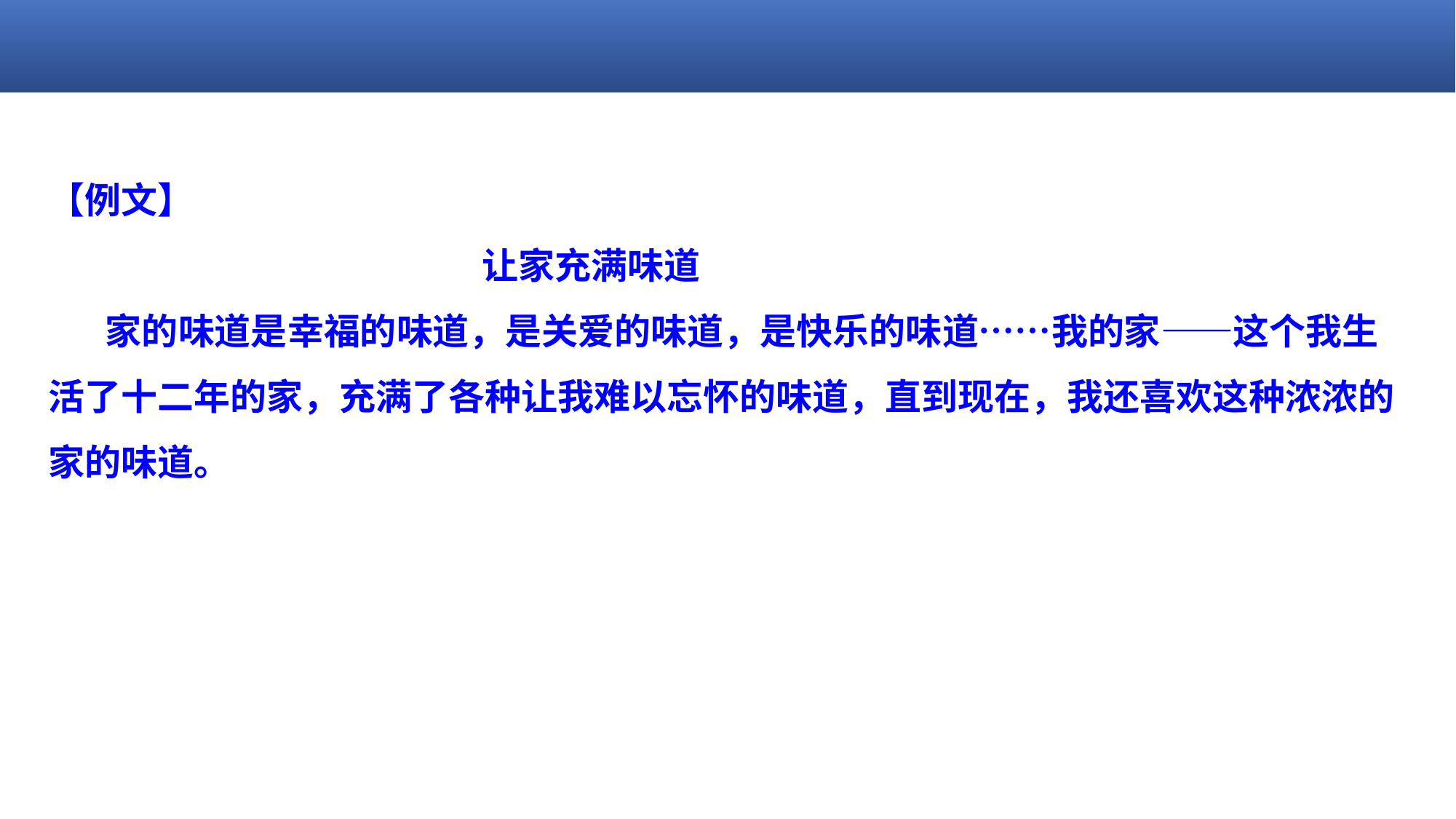

#
【例文】
                                                     让家充满味道
       家的味道是幸福的味道，是关爱的味道，是快乐的味道……我的家——这个我生活了十二年的家，充满了各种让我难以忘怀的味道，直到现在，我还喜欢这种浓浓的家的味道。